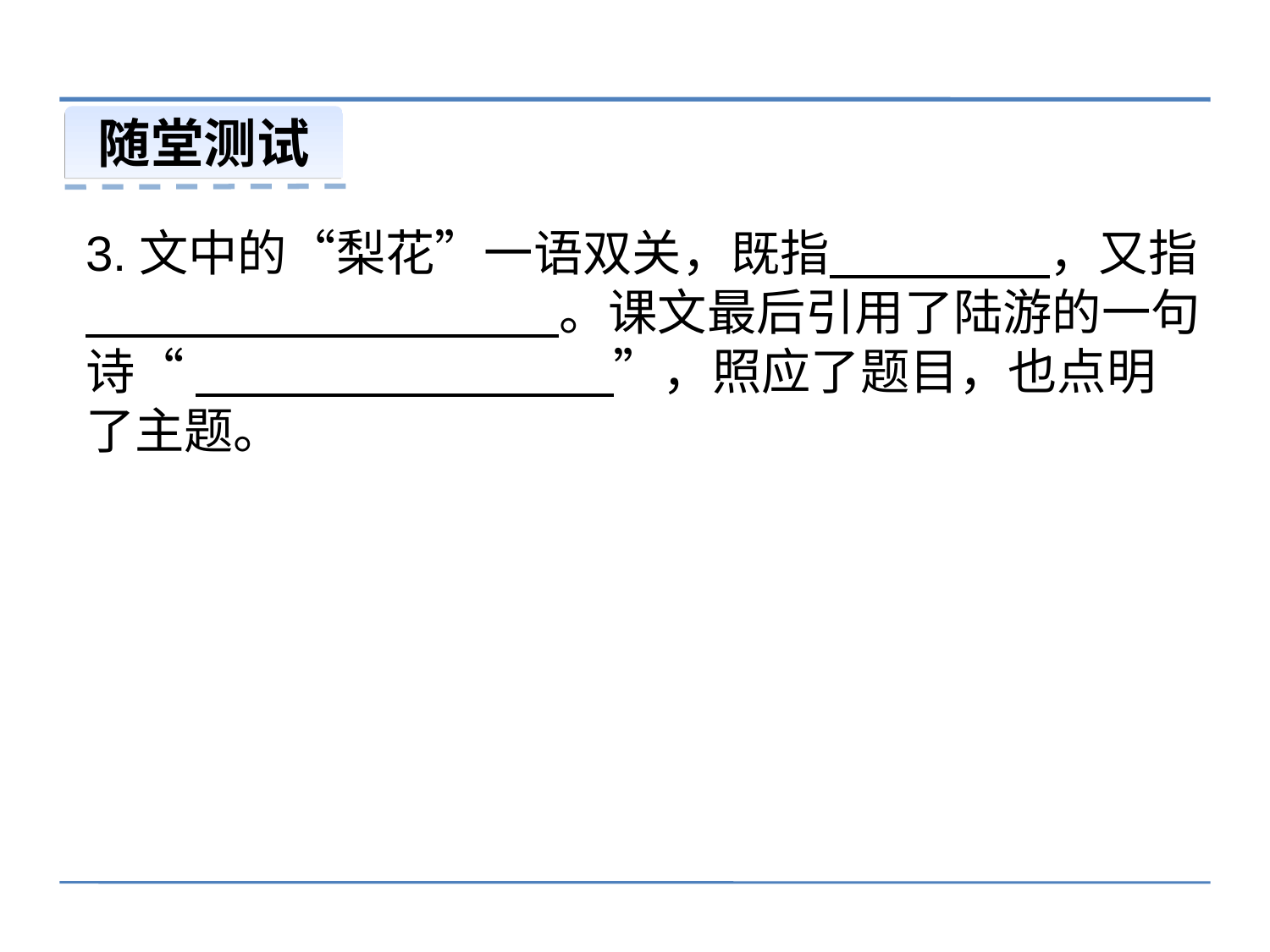

随堂测试

3.文中的“梨花”一语双关，既指                    ，又指                                            。课文最后引用了陆游的一句诗“                                       ”，照应了题目，也点明了主题。